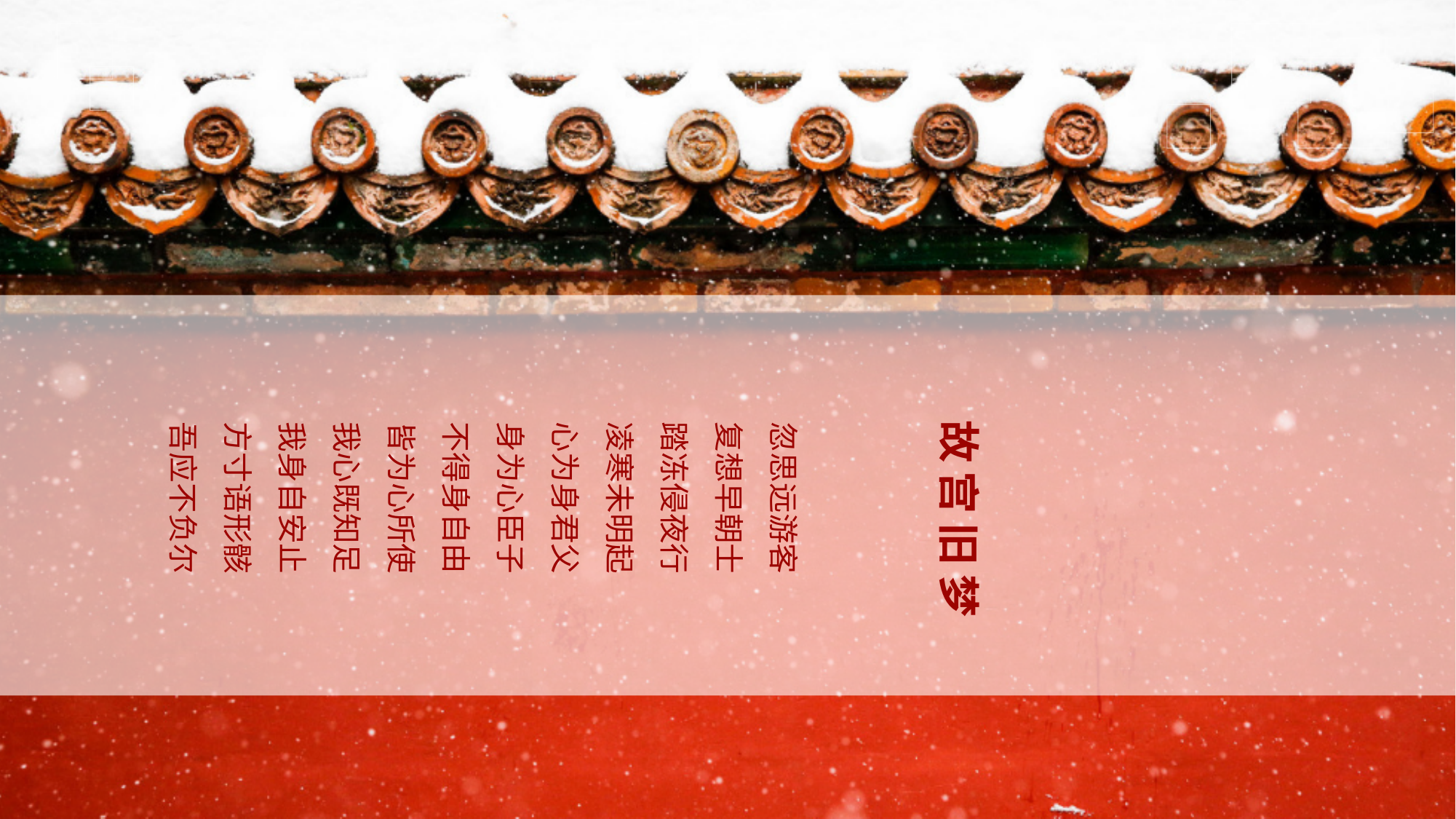

故宫旧梦
忽思远游客   复想早朝士   踏冻侵夜行   凌寒未明起
心为身君父   身为心臣子   不得身自由   皆为心所使
我心既知足   我身自安止   方寸语形骸   吾应不负尔